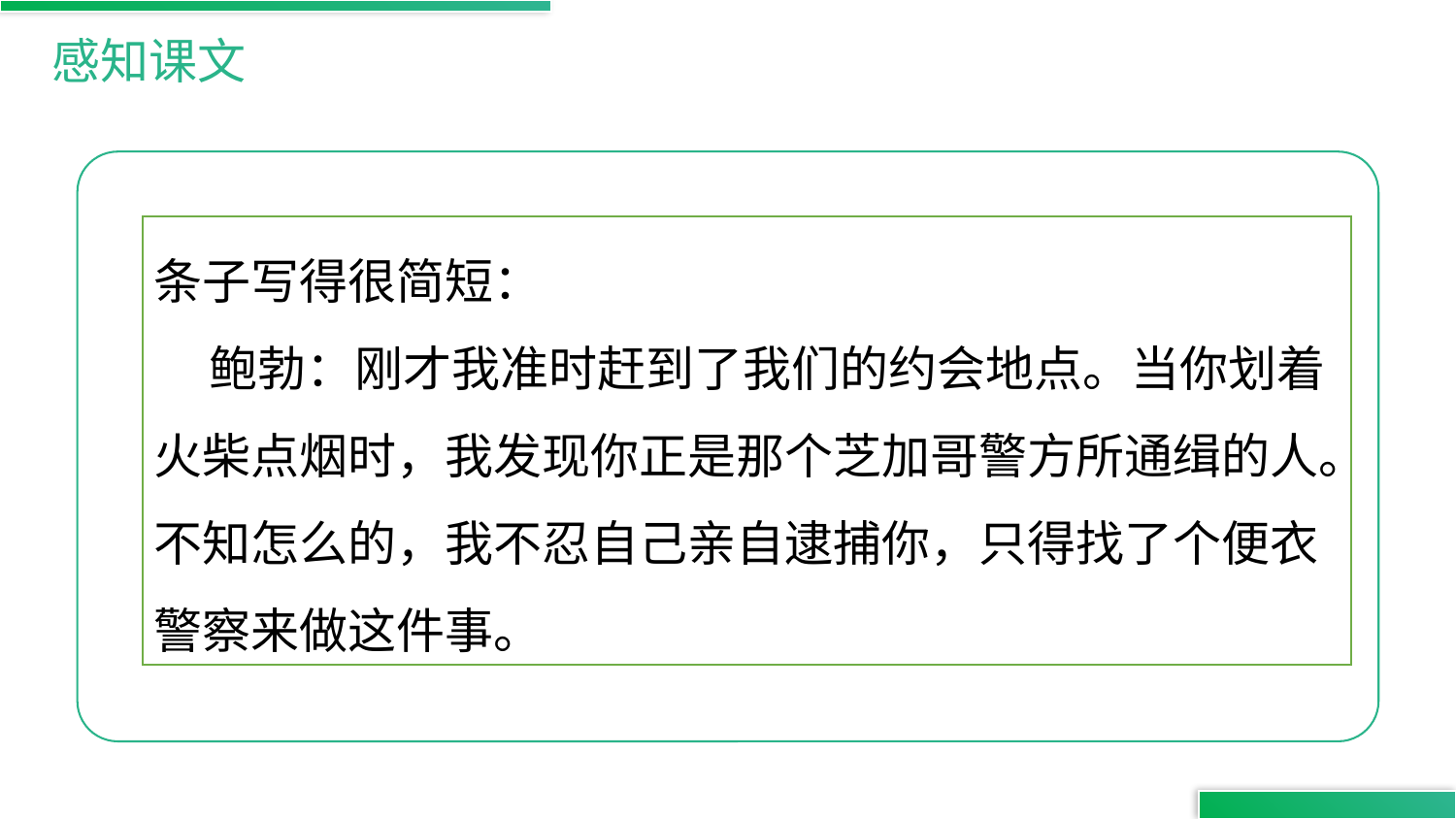

感知课文
条子写得很简短：
    鲍勃：刚才我准时赶到了我们的约会地点。当你划着火柴点烟时，我发现你正是那个芝加哥警方所通缉的人。不知怎么的，我不忍自己亲自逮捕你，只得找了个便衣警察来做这件事。